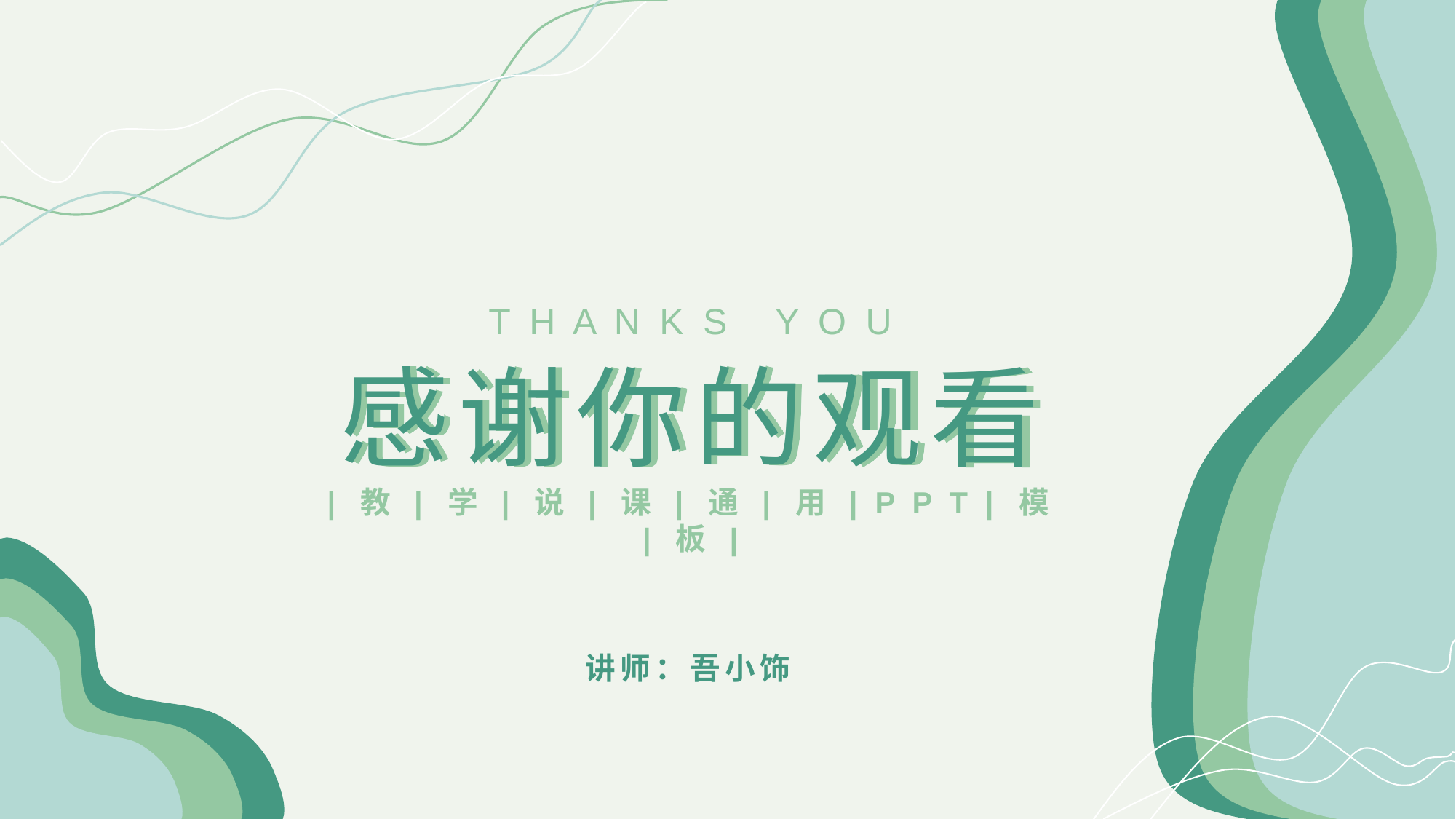

T H A N K S   Y O U
感谢你的观看
| 教 | 学 | 说 | 课 | 通 | 用 | P P T | 模 | 板 |

讲师：吾小饰